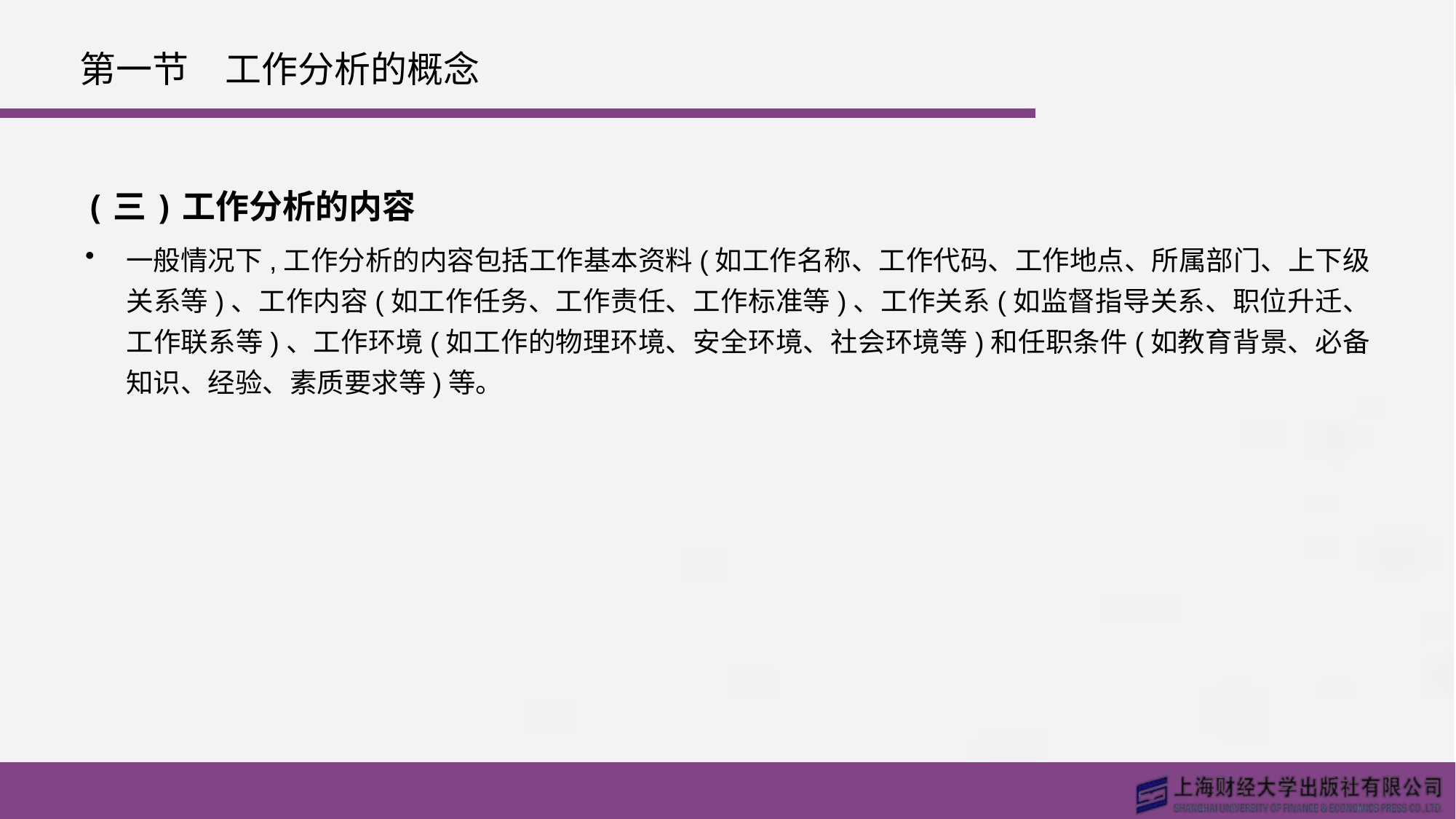

# 第一节　工作分析的概念
(三)工作分析的内容
一般情况下,工作分析的内容包括工作基本资料(如工作名称、工作代码、工作地点、所属部门、上下级关系等)、工作内容(如工作任务、工作责任、工作标准等)、工作关系(如监督指导关系、职位升迁、工作联系等)、工作环境(如工作的物理环境、安全环境、社会环境等)和任职条件(如教育背景、必备知识、经验、素质要求等)等。